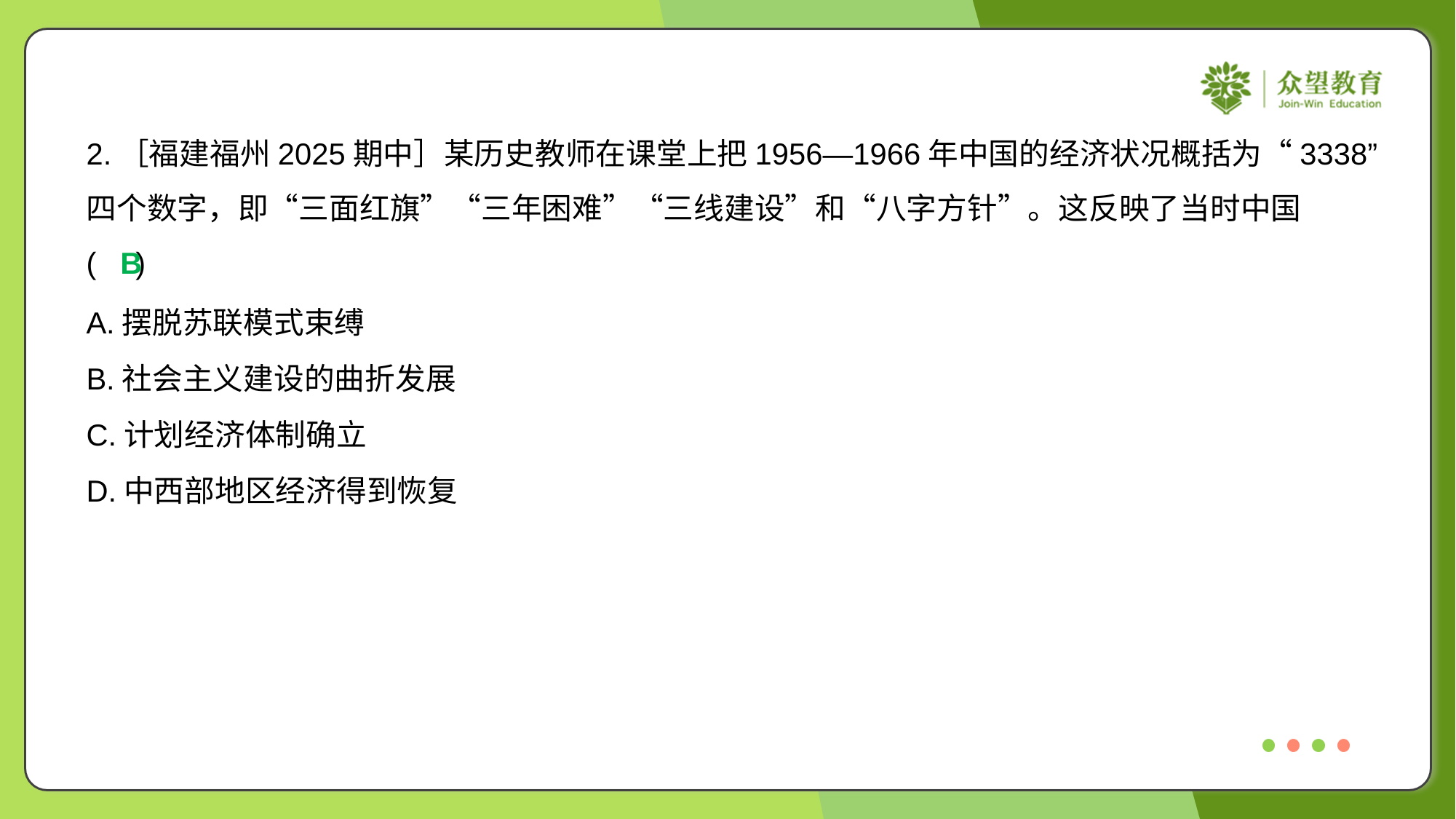

2.［福建福州2025期中］某历史教师在课堂上把1956—1966年中国的经济状况概括为“3338”
四个数字，即“三面红旗”“三年困难”“三线建设”和“八字方针”。这反映了当时中国
(     )
B
A.摆脱苏联模式束缚
B.社会主义建设的曲折发展
C.计划经济体制确立
D.中西部地区经济得到恢复